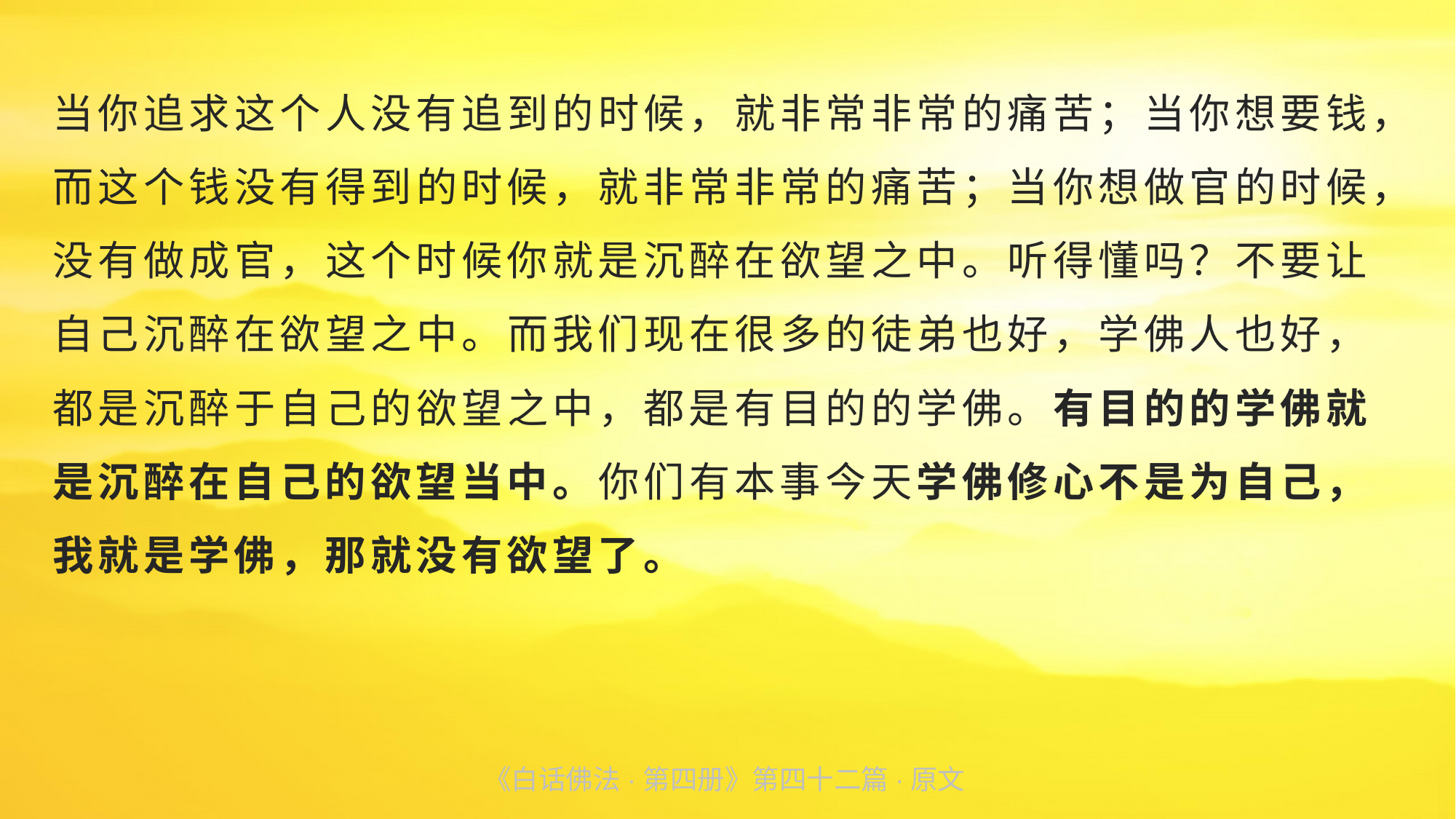

当你追求这个人没有追到的时候，就非常非常的痛苦；当你想要钱，而这个钱没有得到的时候，就非常非常的痛苦；当你想做官的时候，没有做成官，这个时候你就是沉醉在欲望之中。听得懂吗？不要让自己沉醉在欲望之中。而我们现在很多的徒弟也好，学佛人也好，都是沉醉于自己的欲望之中，都是有目的的学佛。有目的的学佛就是沉醉在自己的欲望当中。你们有本事今天学佛修心不是为自己，
我就是学佛，那就没有欲望了。

《白话佛法·第四册》第四十二篇·原文